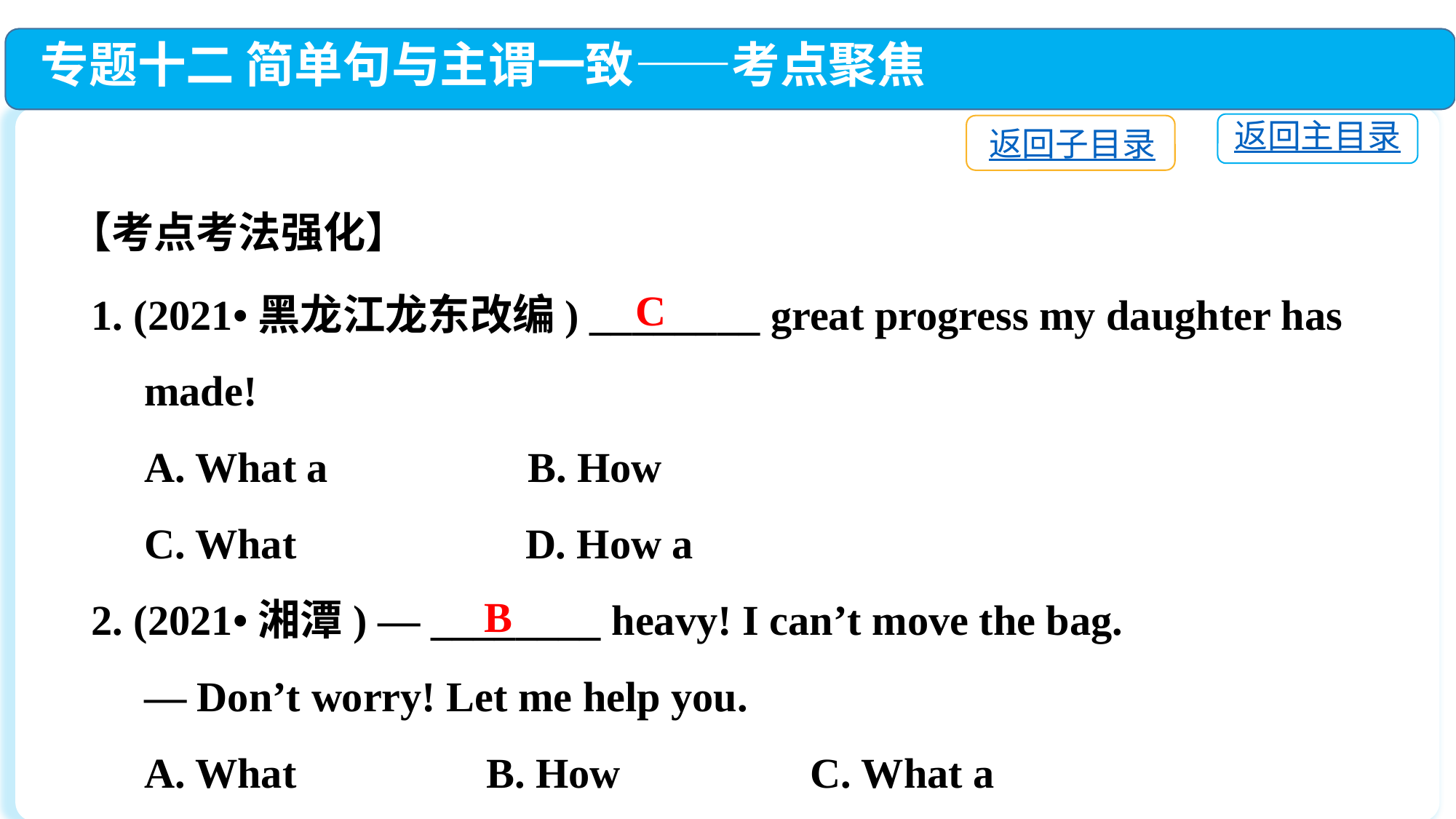

专题十二 简单句与主谓一致——考点聚焦

返回主目录

返回子目录
【考点考法强化】
1. (2021•黑龙江龙东改编) ________ great progress my daughter has
     made!
     A. What a　　 	B. How
     C. What　　	          D. How a
2. (2021•湘潭) — ________ heavy! I can’t move the bag.
     — Don’t worry! Let me help you.
     A. What　　　　B. How　　　　C. What a
C
B